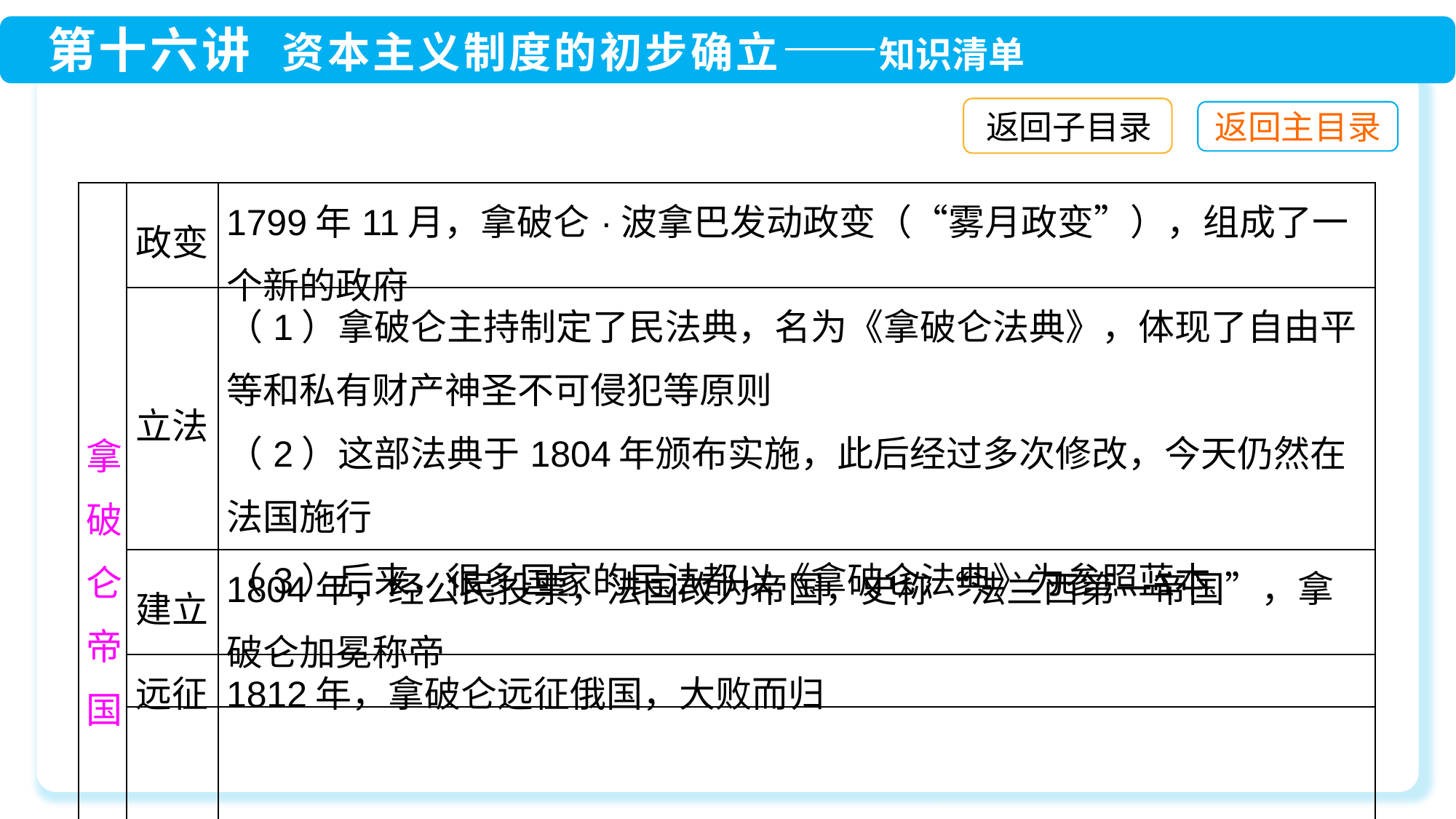

返回子目录
| 拿破仑帝国 | 政变 | 1799年11月，拿破仑·波拿巴发动政变（“雾月政变”），组成了一个新的政府 |
| --- | --- | --- |
|  | 立法 | （1）拿破仑主持制定了民法典，名为《拿破仑法典》，体现了自由平等和私有财产神圣不可侵犯等原则 （2）这部法典于1804年颁布实施，此后经过多次修改，今天仍然在法国施行 （3）后来，很多国家的民法都以《拿破仑法典》为参照蓝本 |
|  | 建立 | 1804年，经公民投票，法国改为帝国，史称“法兰西第一帝国”，拿破仑加冕称帝 |
|  | 远征 | 1812年，拿破仑远征俄国，大败而归 |
|  | 覆灭 | 1815年，法兰西第一帝国覆灭 |